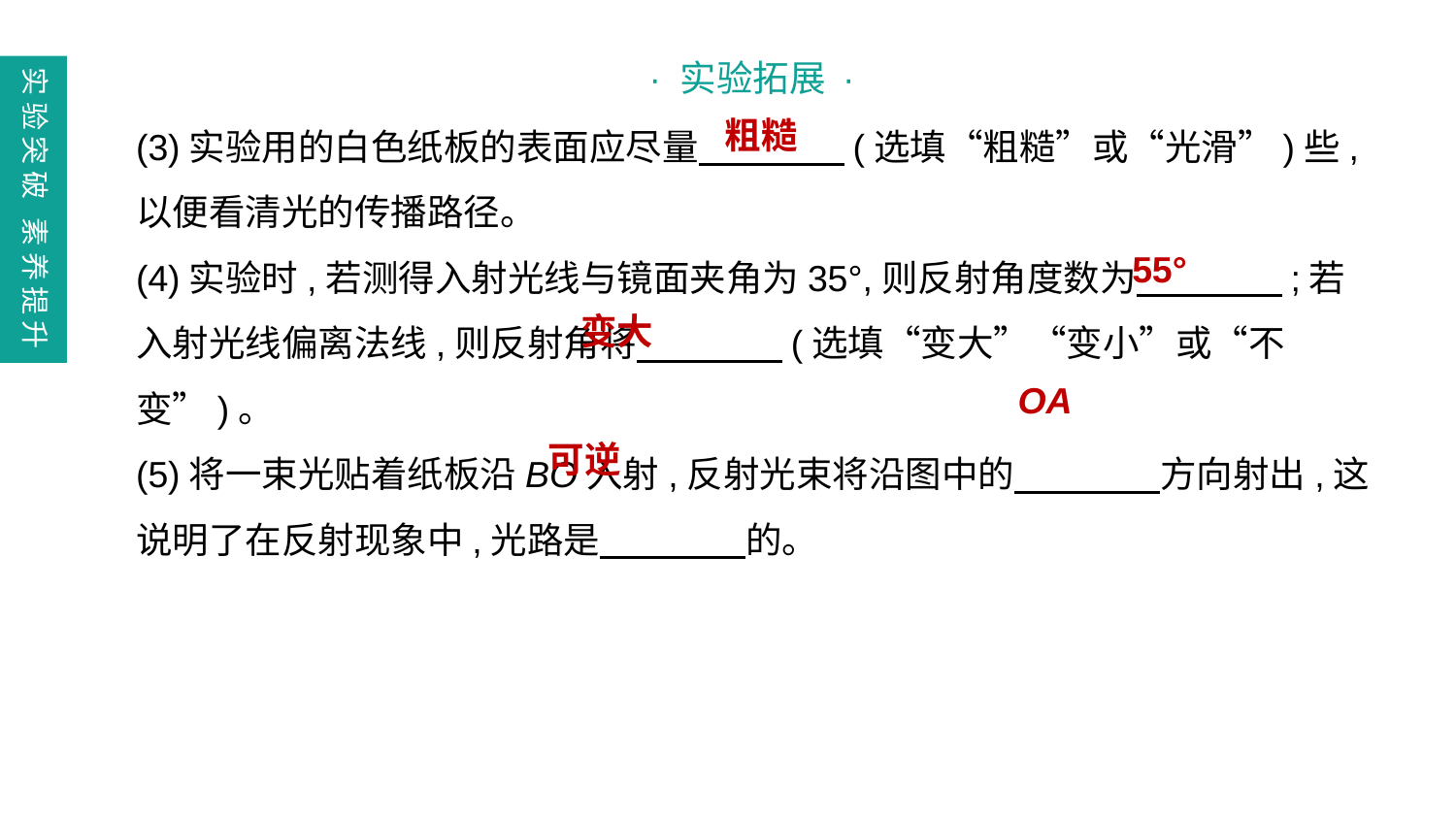

· 实验拓展 ·

实验突破 素养提升
(3)实验用的白色纸板的表面应尽量　　　　(选填“粗糙”或“光滑”)些,以便看清光的传播路径。
(4)实验时,若测得入射光线与镜面夹角为35°,则反射角度数为　　　　;若入射光线偏离法线,则反射角将　　　　(选填“变大”“变小”或“不变”)。
(5)将一束光贴着纸板沿BO入射,反射光束将沿图中的　　　　方向射出,这说明了在反射现象中,光路是　　　　的。
粗糙
55°
变大
OA
可逆